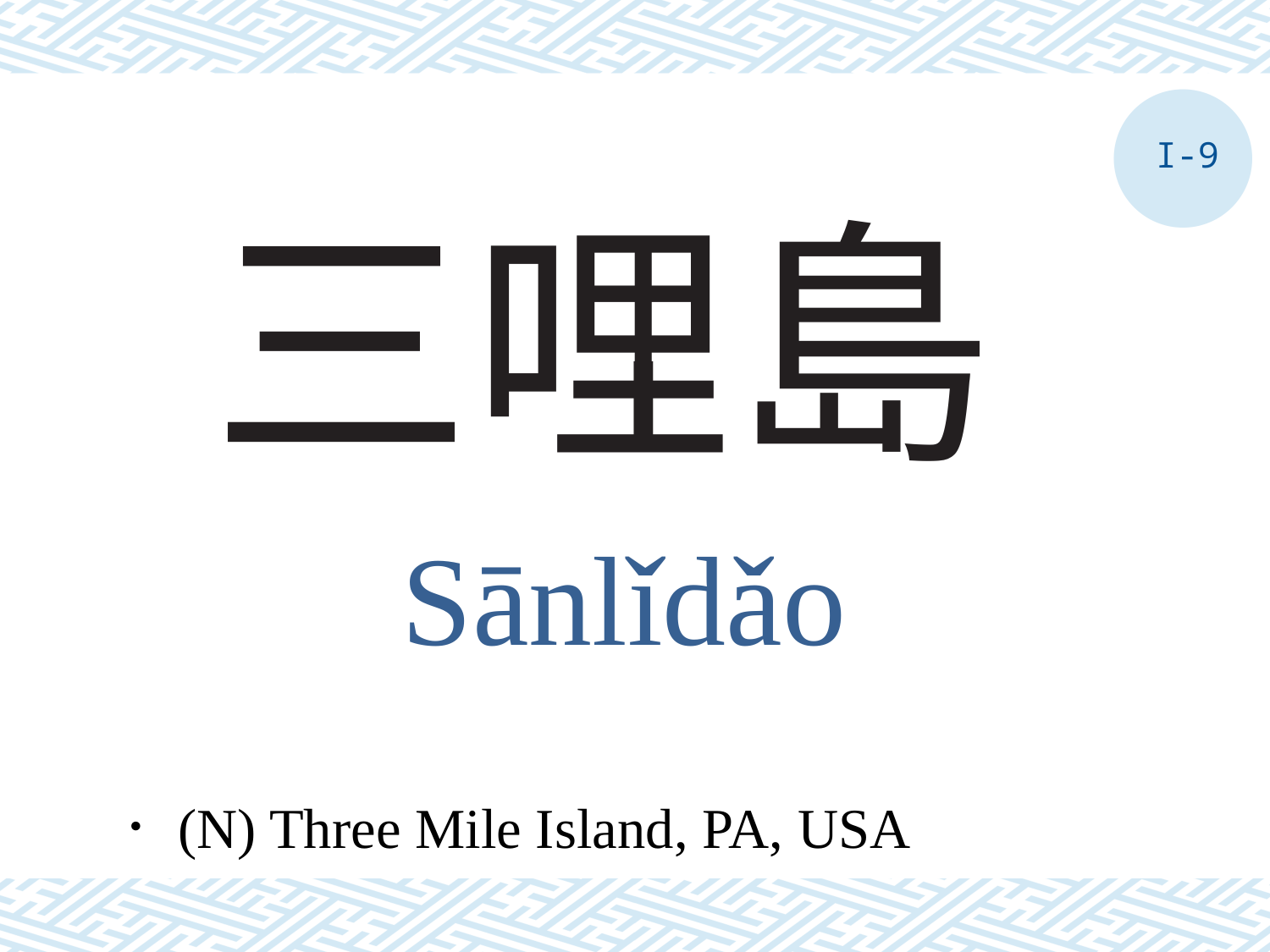

I-9

# 三哩島
Sānlǐdǎo
．(N) Three Mile Island, PA, USA